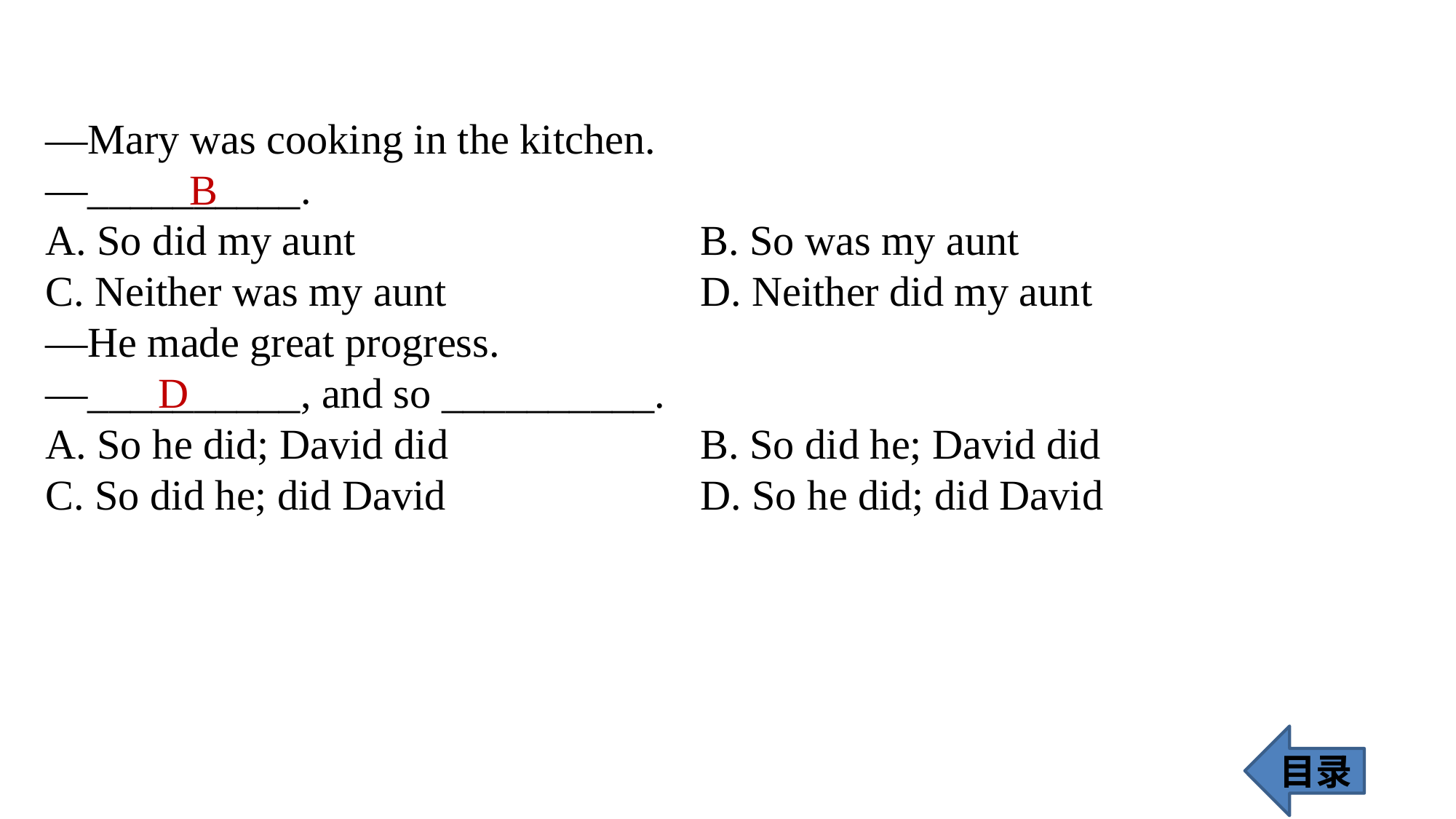

—Mary was cooking in the kitchen.
—__________.
A. So did my aunt 				B. So was my aunt
C. Neither was my aunt		 	D. Neither did my aunt
—He made great progress.
—__________, and so __________.
A. So he did; David did 			B. So did he; David did
C. So did he; did David 			D. So he did; did David
B
D
目录
74